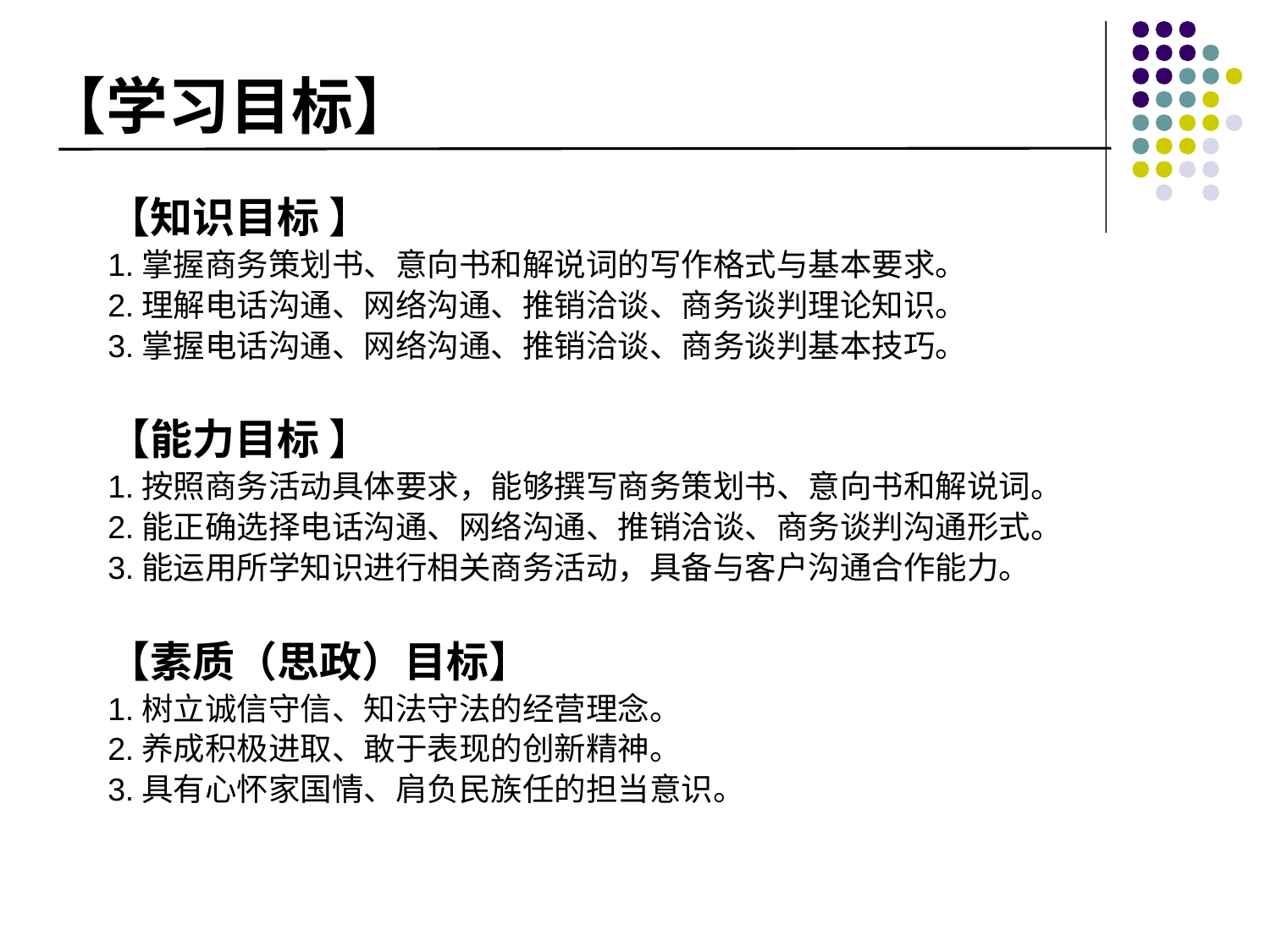

# 【学习目标】
【知识目标 】
1.掌握商务策划书、意向书和解说词的写作格式与基本要求。
2.理解电话沟通、网络沟通、推销洽谈、商务谈判理论知识。
3.掌握电话沟通、网络沟通、推销洽谈、商务谈判基本技巧。
【能力目标 】
1.按照商务活动具体要求，能够撰写商务策划书、意向书和解说词。
2.能正确选择电话沟通、网络沟通、推销洽谈、商务谈判沟通形式。
3.能运用所学知识进行相关商务活动，具备与客户沟通合作能力。
【素质（思政）目标】
1.树立诚信守信、知法守法的经营理念。
2.养成积极进取、敢于表现的创新精神。
3.具有心怀家国情、肩负民族任的担当意识。